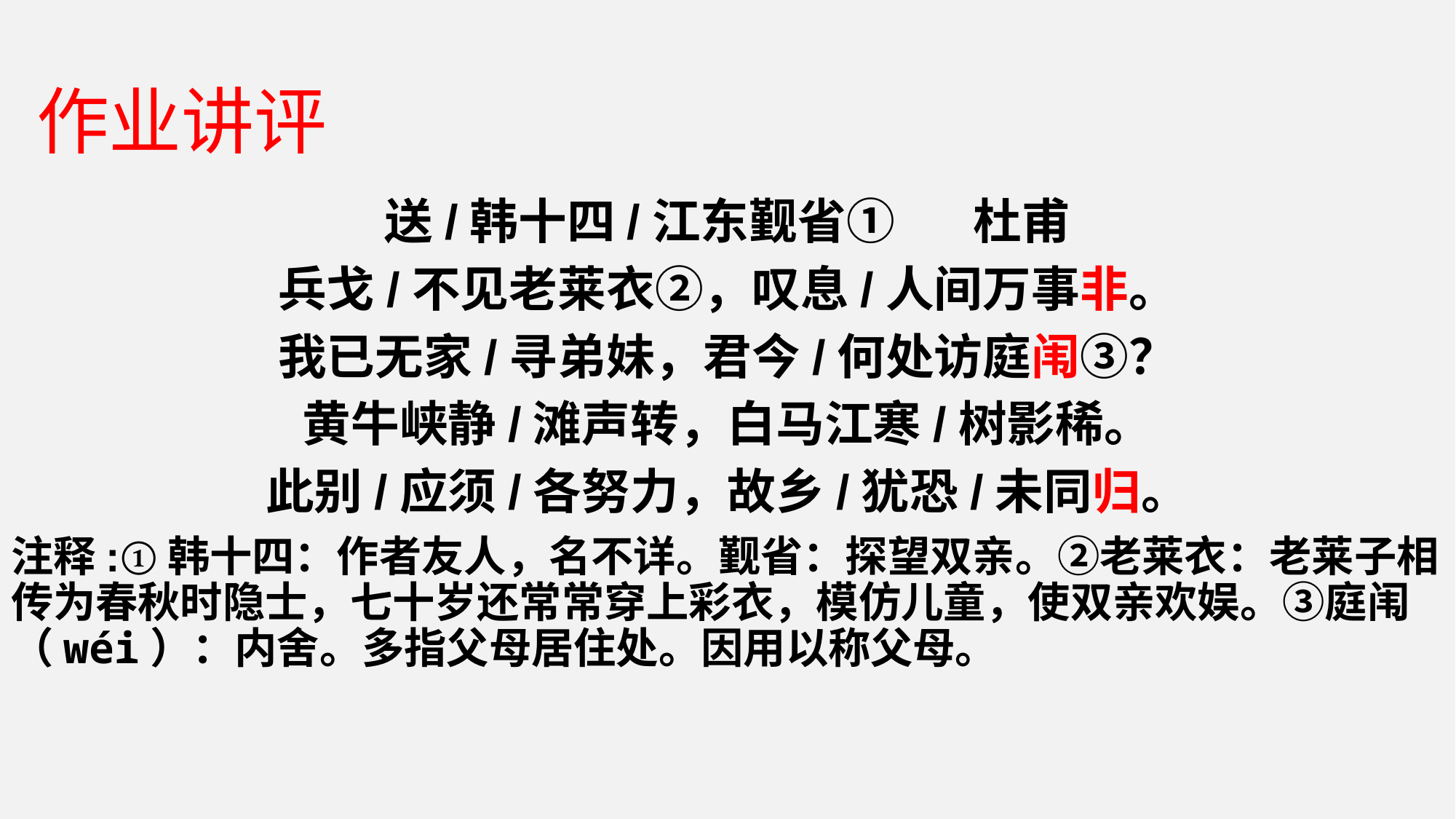

作业讲评
送/韩十四/江东觐省①      杜甫
兵戈/不见老莱衣②，叹息/人间万事非。
我已无家/寻弟妹，君今/何处访庭闱③？
黄牛峡静/滩声转，白马江寒/树影稀。
此别/应须/各努力，故乡/犹恐/未同归。
注释:①韩十四：作者友人，名不详。觐省：探望双亲。②老莱衣：老莱子相传为春秋时隐士，七十岁还常常穿上彩衣，模仿儿童，使双亲欢娱。③庭闱（wéi）：内舍。多指父母居住处。因用以称父母。